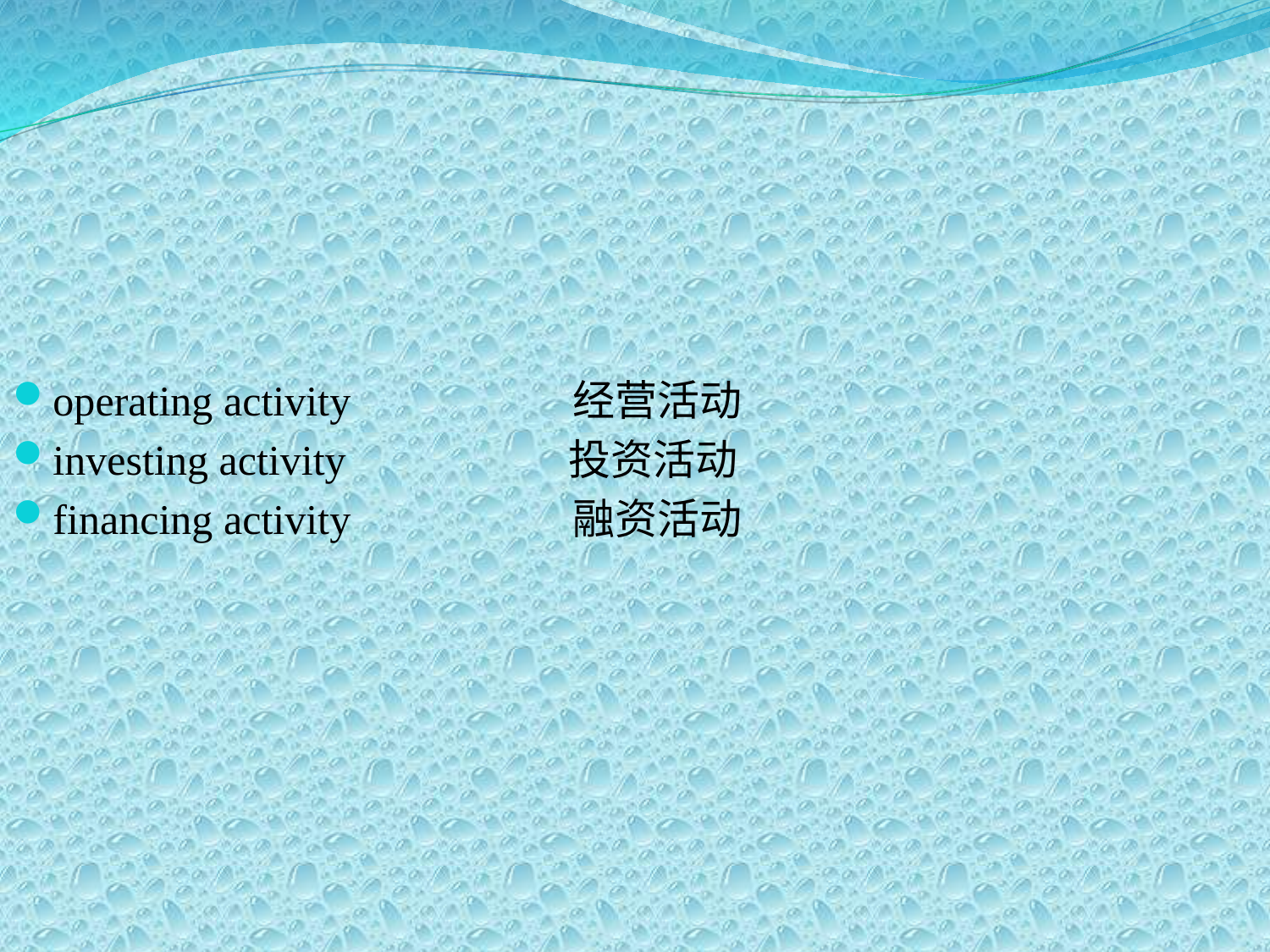

operating activity                    经营活动
investing activity                    投资活动
financing activity                    融资活动